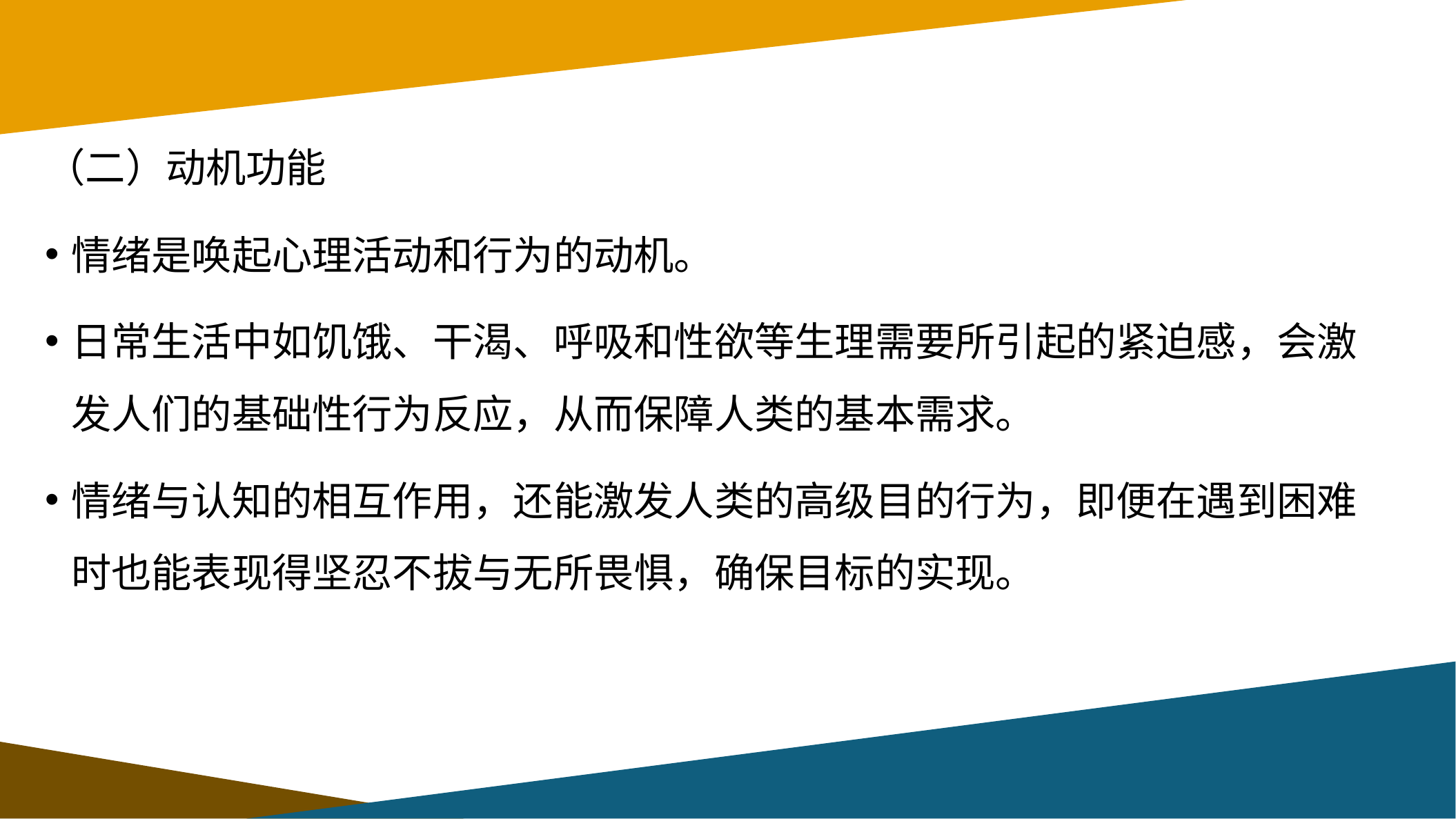

（二）动机功能
情绪是唤起心理活动和行为的动机。
日常生活中如饥饿、干渴、呼吸和性欲等生理需要所引起的紧迫感，会激发人们的基础性行为反应，从而保障人类的基本需求。
情绪与认知的相互作用，还能激发人类的高级目的行为，即便在遇到困难时也能表现得坚忍不拔与无所畏惧，确保目标的实现。